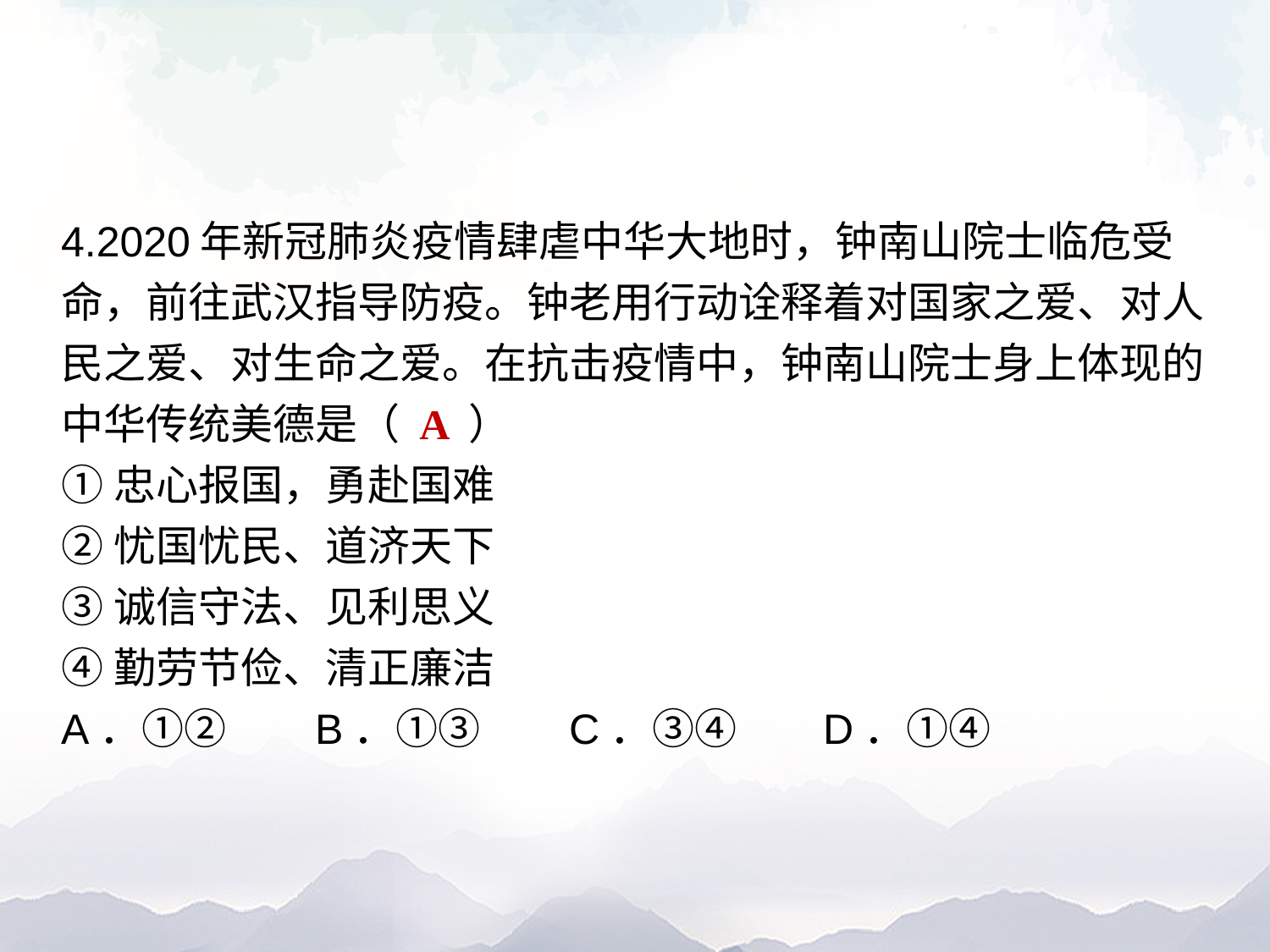

4.2020年新冠肺炎疫情肆虐中华大地时，钟南山院士临危受命，前往武汉指导防疫。钟老用行动诠释着对国家之爱、对人民之爱、对生命之爱。在抗击疫情中，钟南山院士身上体现的中华传统美德是（ A ）
①忠心报国，勇赴国难
②忧国忧民、道济天下
③诚信守法、见利思义
④勤劳节俭、清正廉洁
A．①②	B．①③	C．③④	D．①④